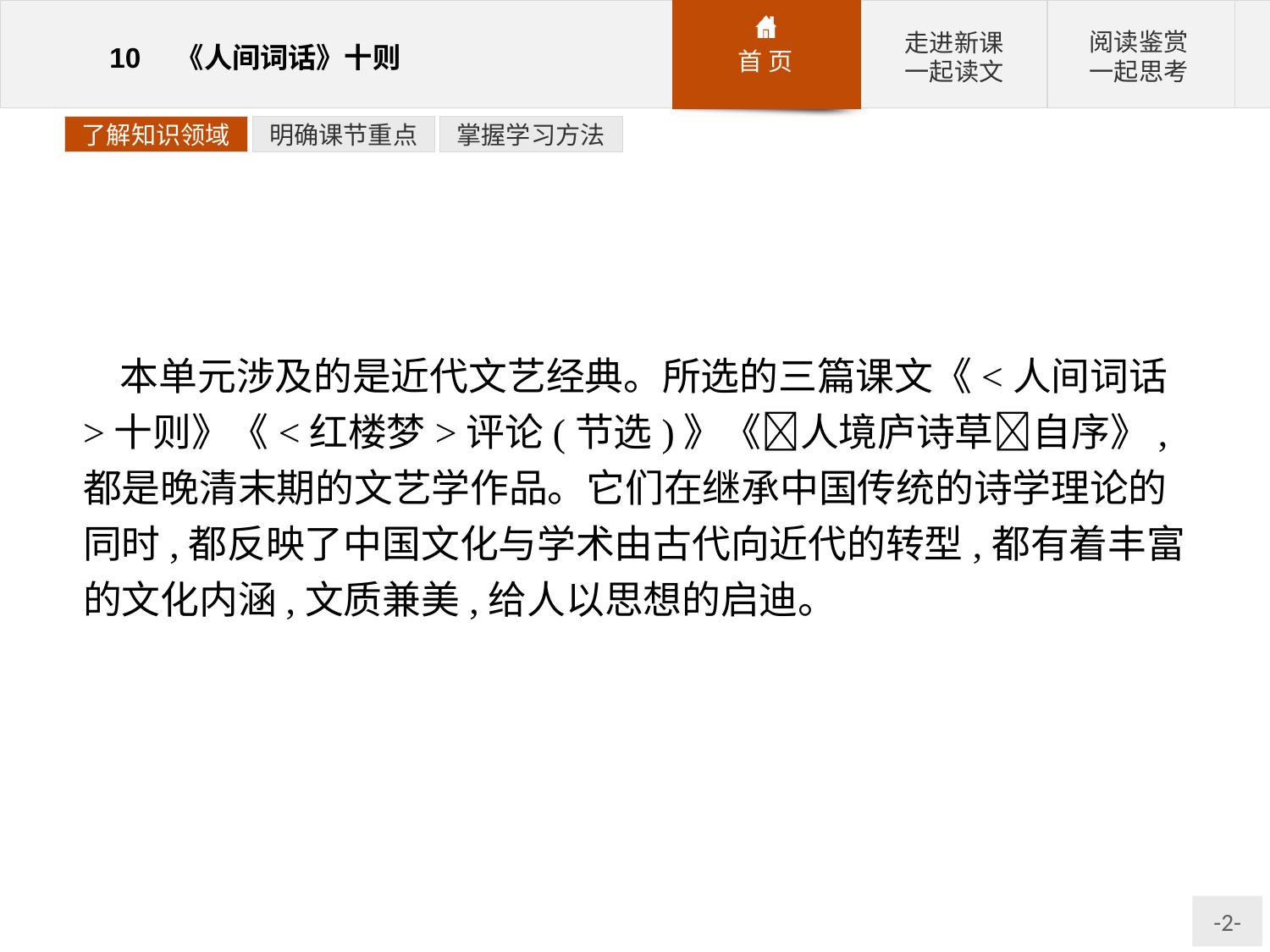

了解知识领域
明确课节重点
掌握学习方法
本单元涉及的是近代文艺经典。所选的三篇课文《<人间词话>十则》《<红楼梦>评论(节选)》《􀎮人境庐诗草􀎯自序》,都是晚清末期的文艺学作品。它们在继承中国传统的诗学理论的同时,都反映了中国文化与学术由古代向近代的转型,都有着丰富的文化内涵,文质兼美,给人以思想的启迪。